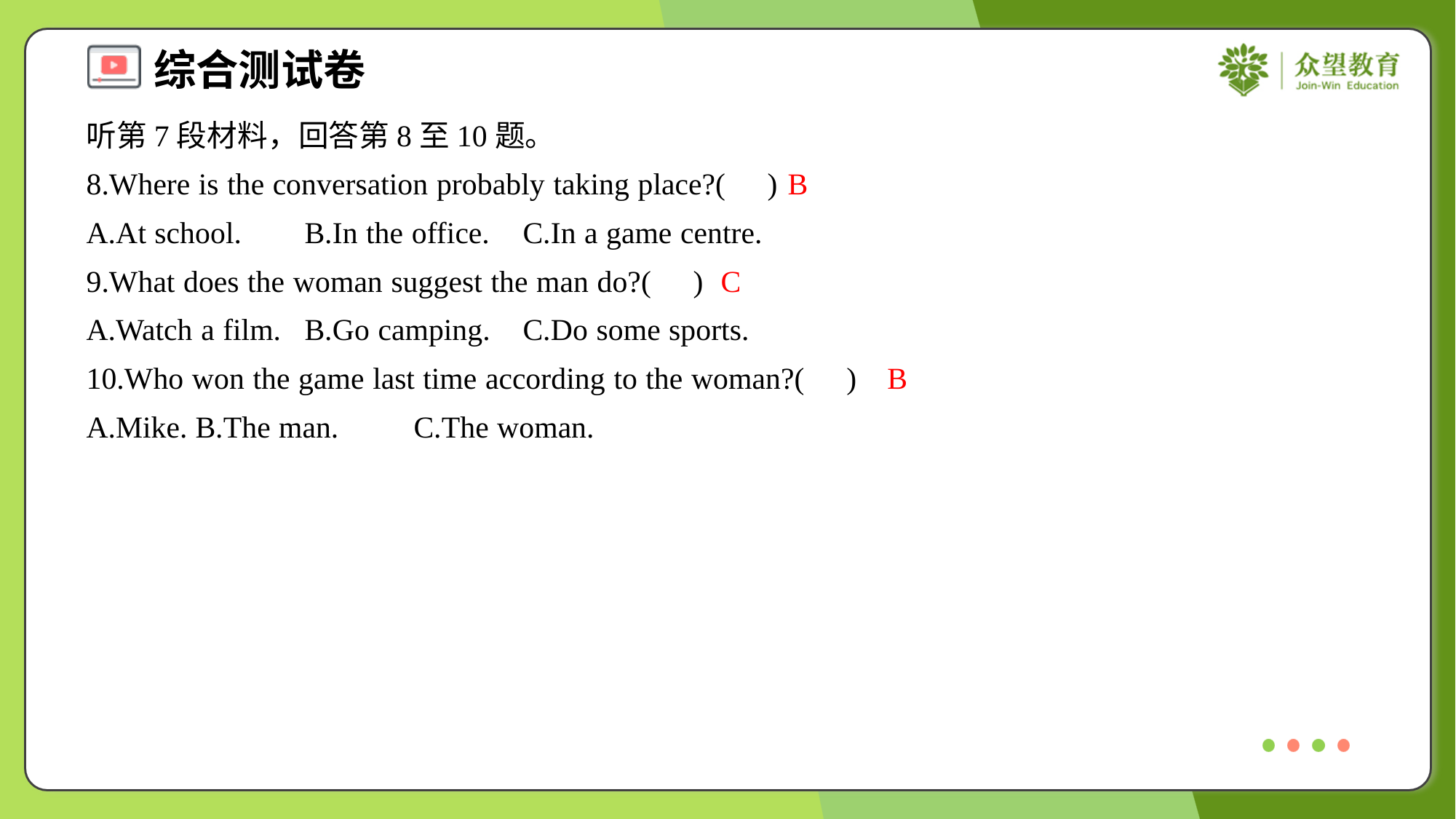

听第7段材料，回答第8至10题。
8.Where is the conversation probably taking place?(     )
B
A.At school.	B.In the office.	C.In a game centre.
9.What does the woman suggest the man do?(     )
C
A.Watch a film.	B.Go camping.	C.Do some sports.
10.Who won the game last time according to the woman?(     )
B
A.Mike.	B.The man.	C.The woman.